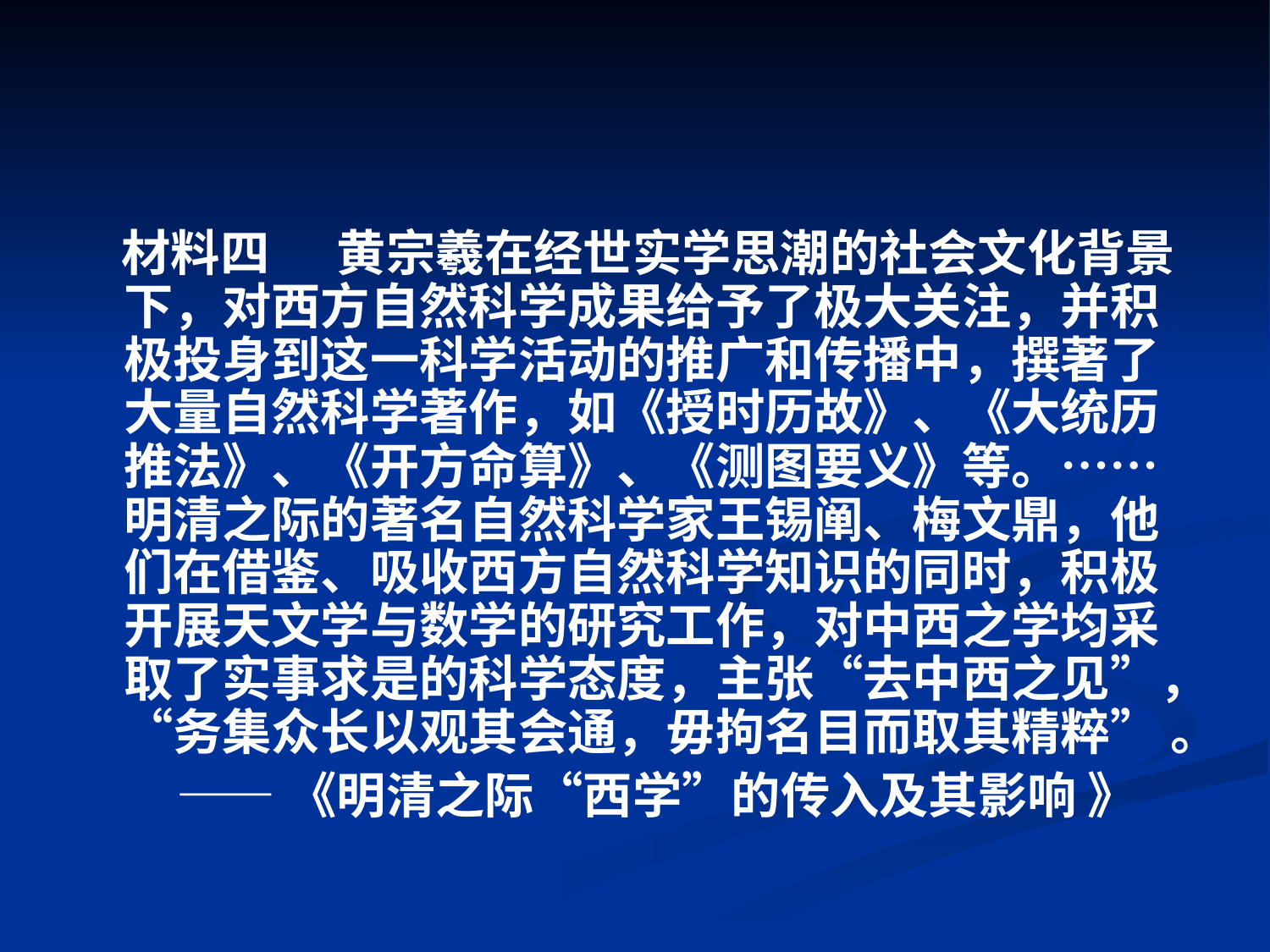

材料四      黄宗羲在经世实学思潮的社会文化背景下，对西方自然科学成果给予了极大关注，并积极投身到这一科学活动的推广和传播中，撰著了大量自然科学著作，如《授时历故》、《大统历推法》、《开方命算》、《测图要义》等。……明清之际的著名自然科学家王锡阐、梅文鼎，他们在借鉴、吸收西方自然科学知识的同时，积极开展天文学与数学的研究工作，对中西之学均采取了实事求是的科学态度，主张“去中西之见”，“务集众长以观其会通，毋拘名目而取其精粹” 。
         ——《明清之际“西学”的传入及其影响 》